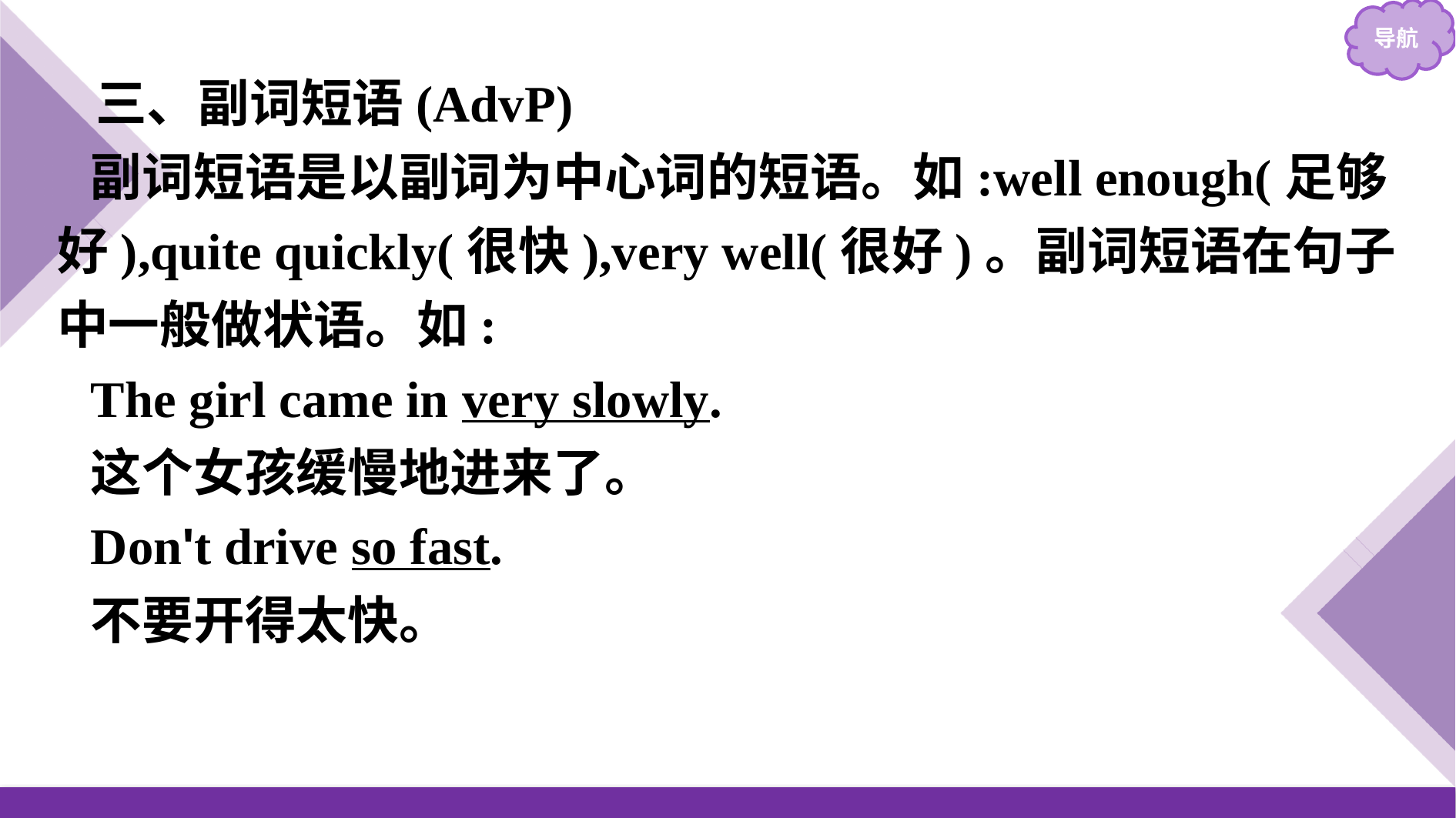

三、副词短语(AdvP)
副词短语是以副词为中心词的短语。如:well enough(足够好),quite quickly(很快),very well(很好)。副词短语在句子中一般做状语。如:
The girl came in very slowly.
这个女孩缓慢地进来了。
Don't drive so fast.
不要开得太快。